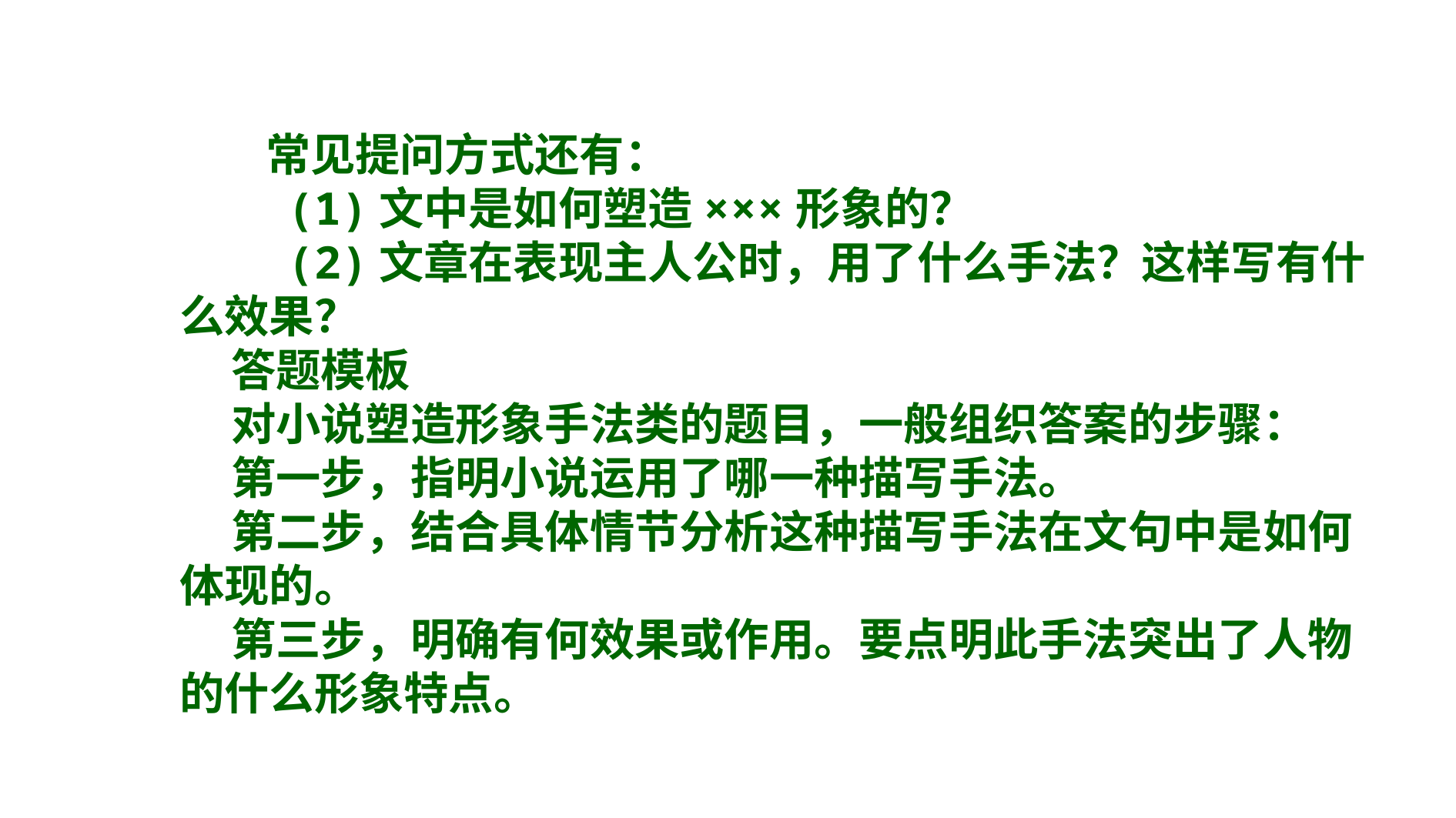

常见提问方式还有：
    (1)文中是如何塑造×××形象的？
    (2)文章在表现主人公时，用了什么手法？这样写有什么效果？
    答题模板
    对小说塑造形象手法类的题目，一般组织答案的步骤：
    第一步，指明小说运用了哪一种描写手法。
    第二步，结合具体情节分析这种描写手法在文句中是如何体现的。
    第三步，明确有何效果或作用。要点明此手法突出了人物的什么形象特点。